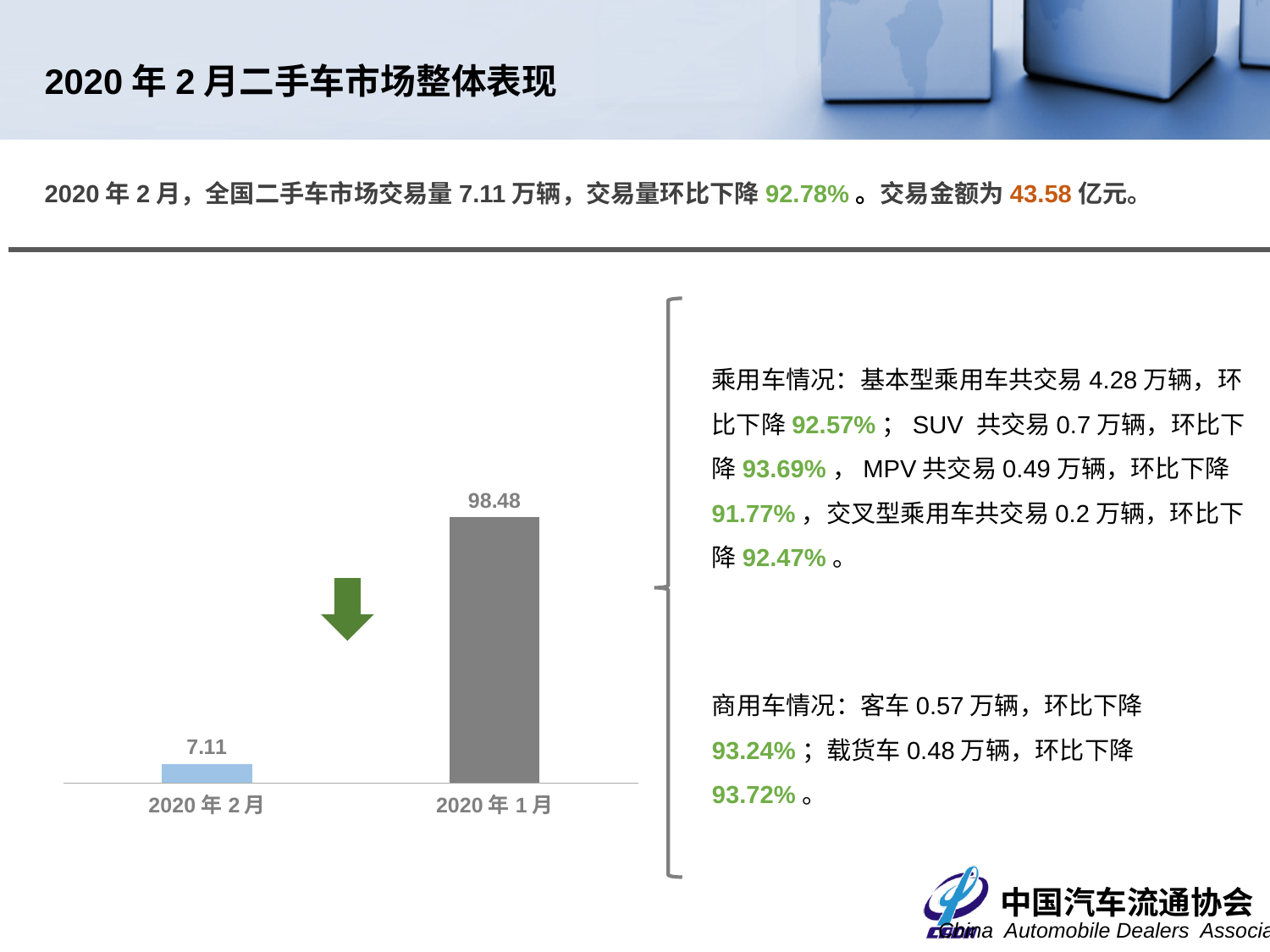

2020年2月二手车市场整体表现
2020年2月，全国二手车市场交易量7.11万辆，交易量环比下降92.78%。交易金额为43.58亿元。

乘用车情况：基本型乘用车共交易4.28万辆，环比下降92.57%；SUV 共交易0.7万辆，环比下降93.69%，MPV共交易0.49万辆，环比下降91.77%，交叉型乘用车共交易0.2万辆，环比下降92.47%。

### Chart

| Category |  |
|---|---|
| 43862 | 7.109 |
| 43831 | 98.4785 |
 7.18%
1.19%
商用车情况：客车0.57万辆，环比下降93.24%；载货车0.48万辆，环比下降93.72%。